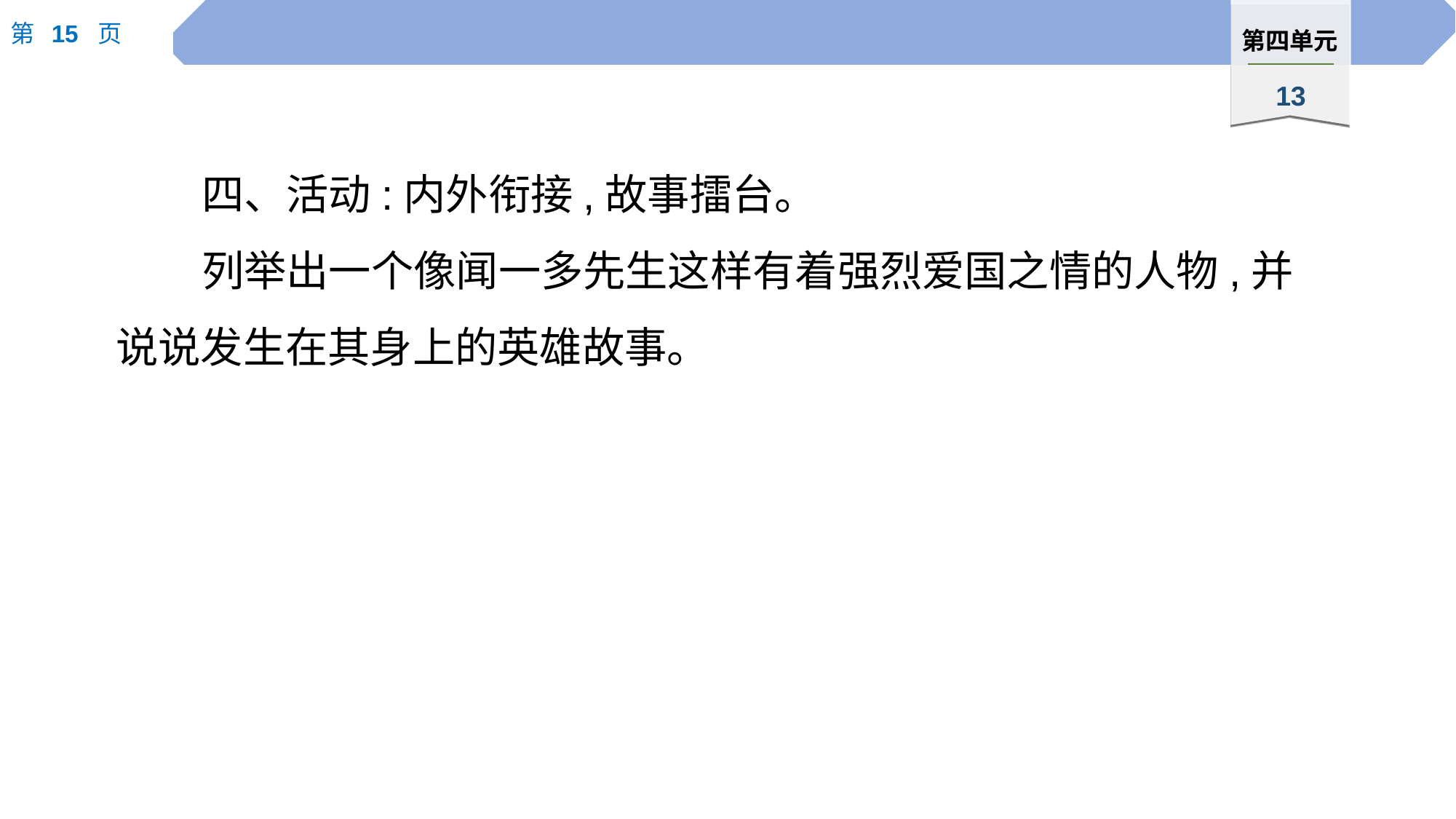

四、活动:内外衔接,故事擂台。
列举出一个像闻一多先生这样有着强烈爱国之情的人物,并说说发生在其身上的英雄故事。